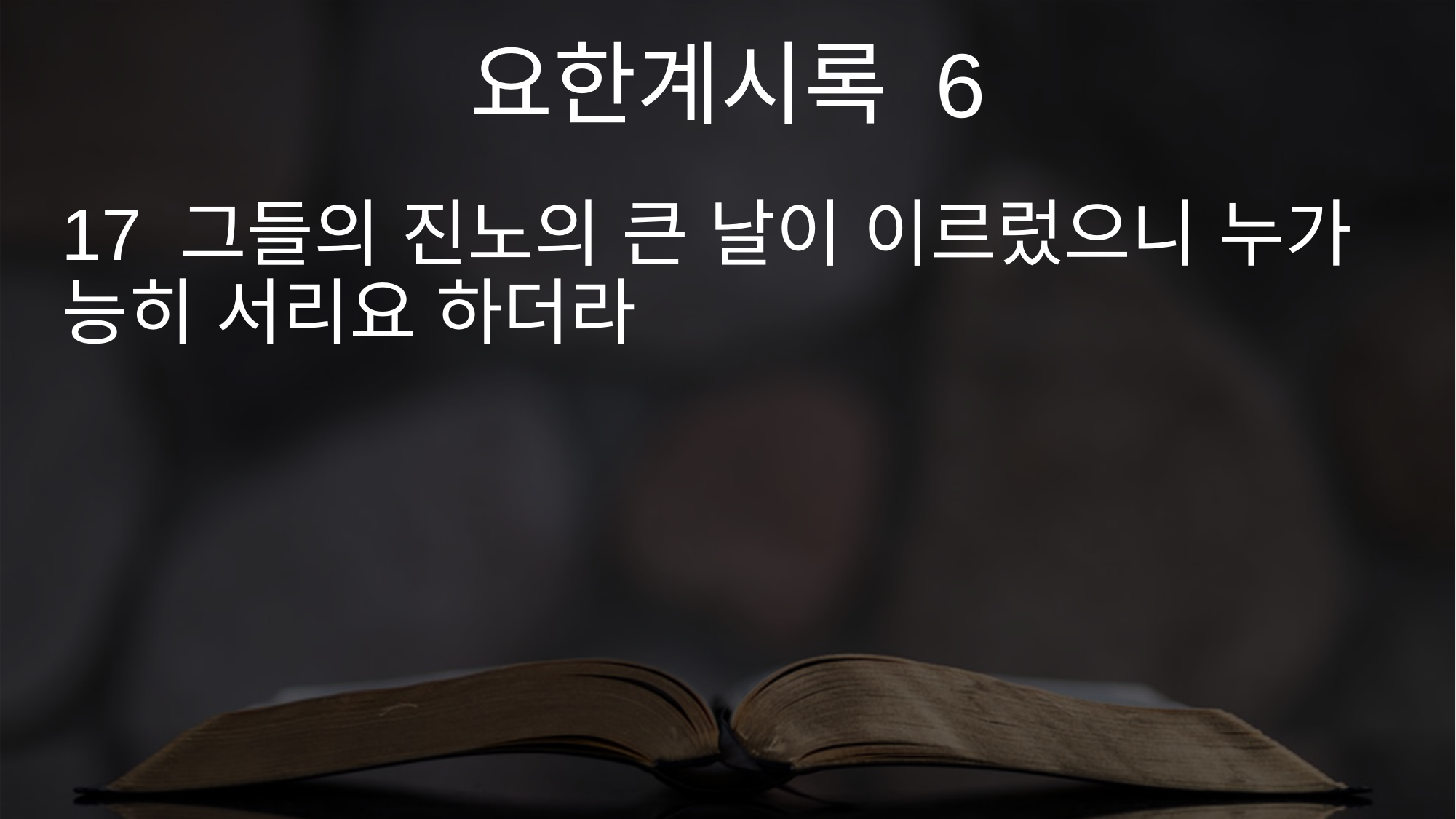

요한계시록 6
17 그들의 진노의 큰 날이 이르렀으니 누가 능히 서리요 하더라